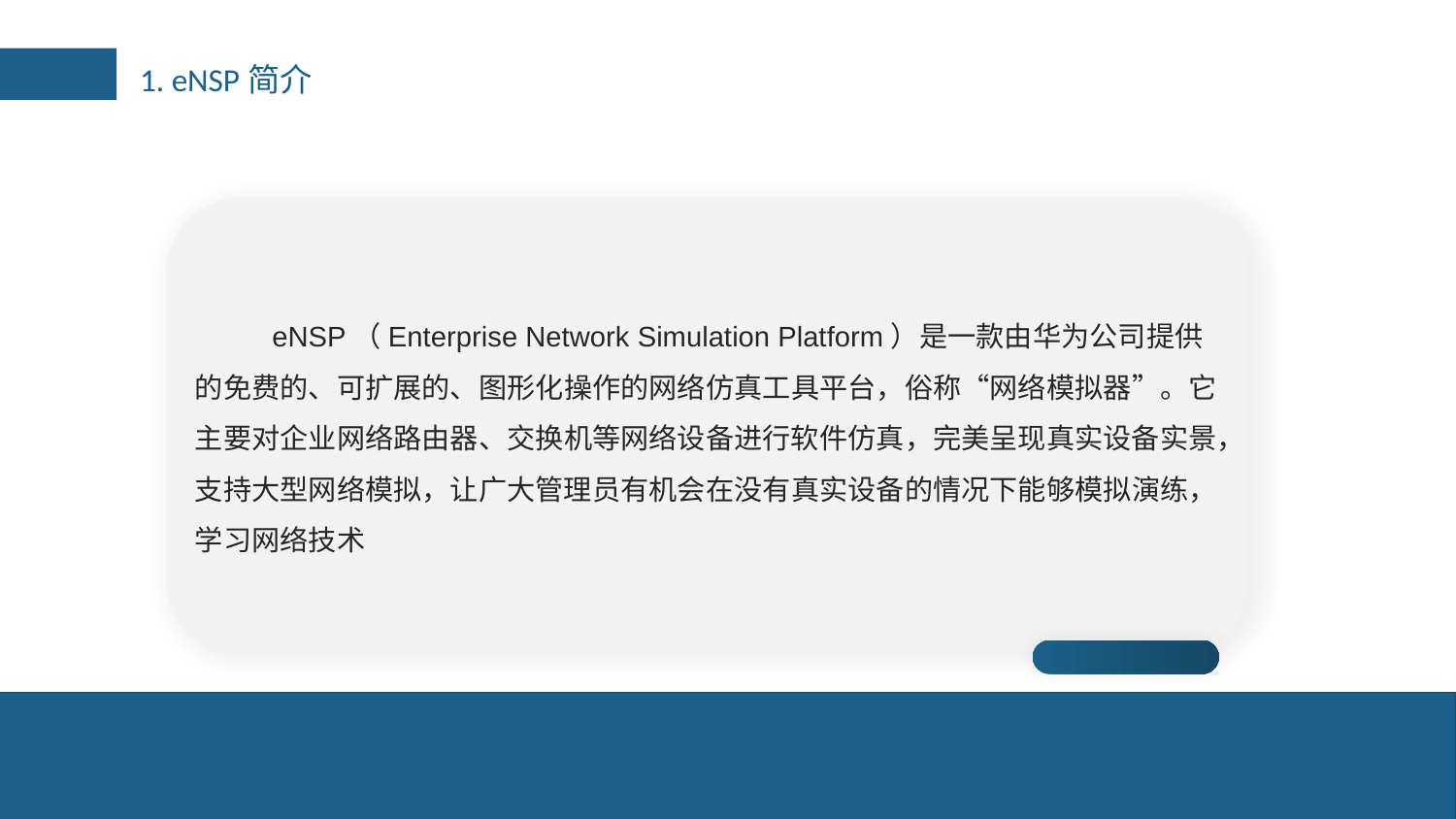

1. eNSP简介

eNSP（Enterprise Network Simulation Platform）是一款由华为公司提供的免费的、可扩展的、图形化操作的网络仿真工具平台，俗称“网络模拟器”。它主要对企业网络路由器、交换机等网络设备进行软件仿真，完美呈现真实设备实景，支持大型网络模拟，让广大管理员有机会在没有真实设备的情况下能够模拟演练，学习网络技术